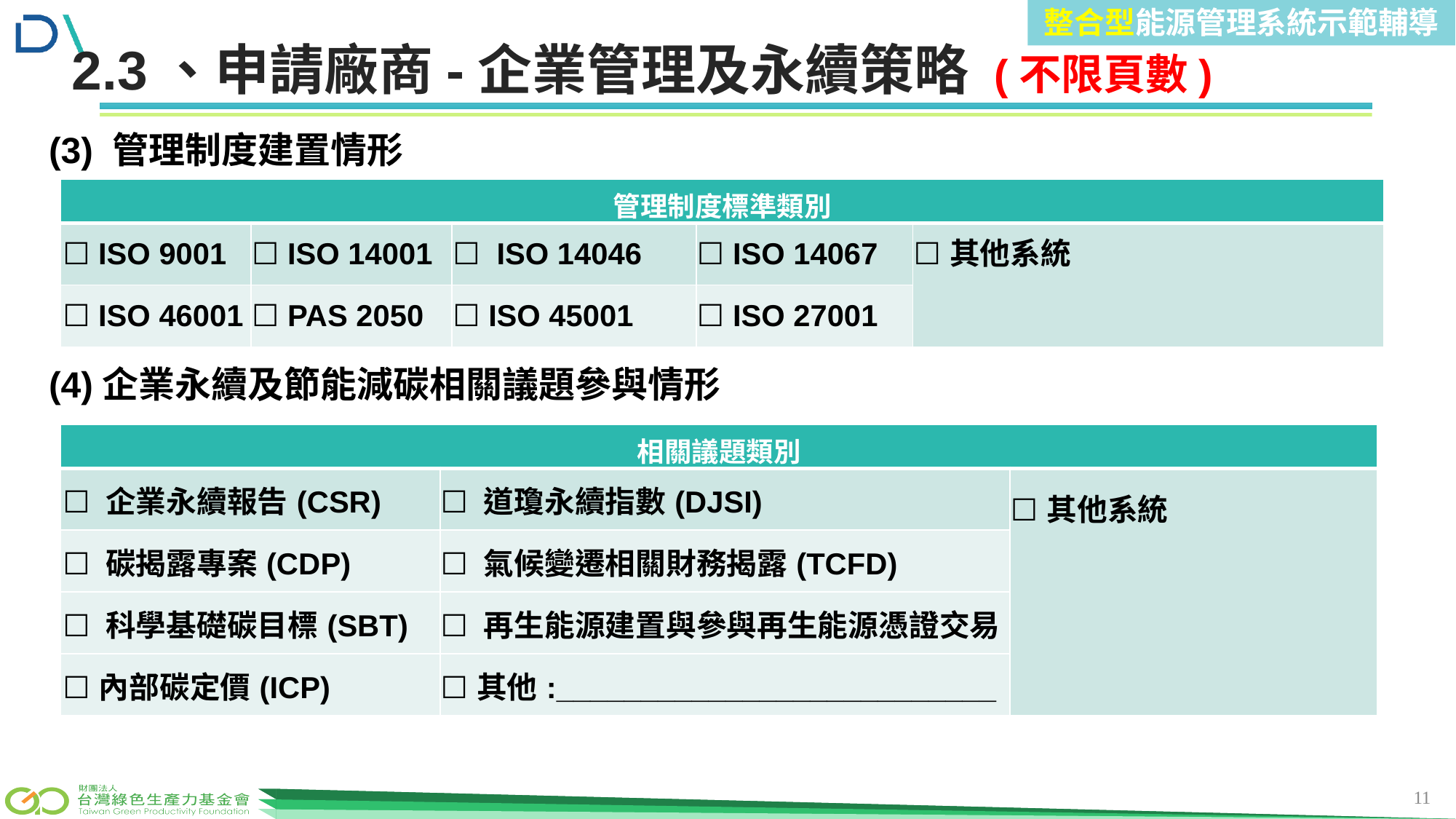

整合型能源管理系統示範輔導
前言
2.3、申請廠商-企業管理及永續策略 (不限頁數)
(3) 管理制度建置情形
| 管理制度標準類別 |  |  |  |  |
| --- | --- | --- | --- | --- |
| ☐ ISO 9001 | ☐ ISO 14001 | ☐ ISO 14046 | ☐ ISO 14067 | ☐其他系統 |
| ☐ ISO 46001 | ☐ PAS 2050 | ☐ ISO 45001 | ☐ ISO 27001 |  |
(4)企業永續及節能減碳相關議題參與情形
| 相關議題類別 |  |  |
| --- | --- | --- |
| ☐ 企業永續報告(CSR) | ☐ 道瓊永續指數(DJSI) | ☐其他系統 |
| ☐ 碳揭露專案(CDP) | ☐ 氣候變遷相關財務揭露(TCFD) |  |
| ☐ 科學基礎碳目標(SBT) | ☐ 再生能源建置與參與再生能源憑證交易 |  |
| ☐內部碳定價(ICP) | ☐其他:\_\_\_\_\_\_\_\_\_\_\_\_\_\_\_\_\_\_\_\_\_\_\_\_\_\_ |  |
11